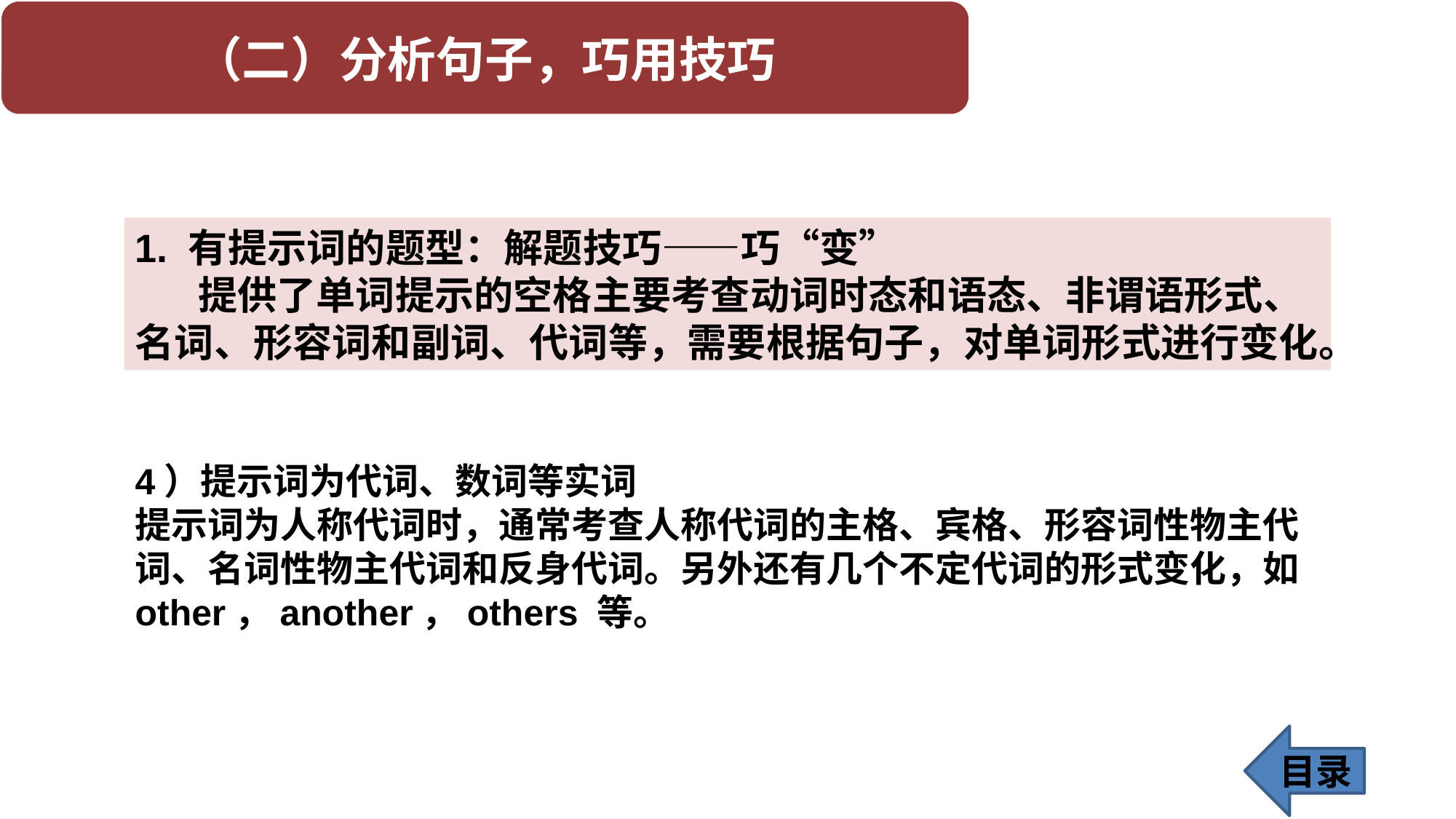

（二）分析句子，巧用技巧
1. 有提示词的题型：解题技巧——巧“变”
      提供了单词提示的空格主要考查动词时态和语态、非谓语形式、名词、形容词和副词、代词等，需要根据句子，对单词形式进行变化。
4）提示词为代词、数词等实词
提示词为人称代词时，通常考查人称代词的主格、宾格、形容词性物主代词、名词性物主代词和反身代词。另外还有几个不定代词的形式变化，如 other，another，others 等。
目录
40